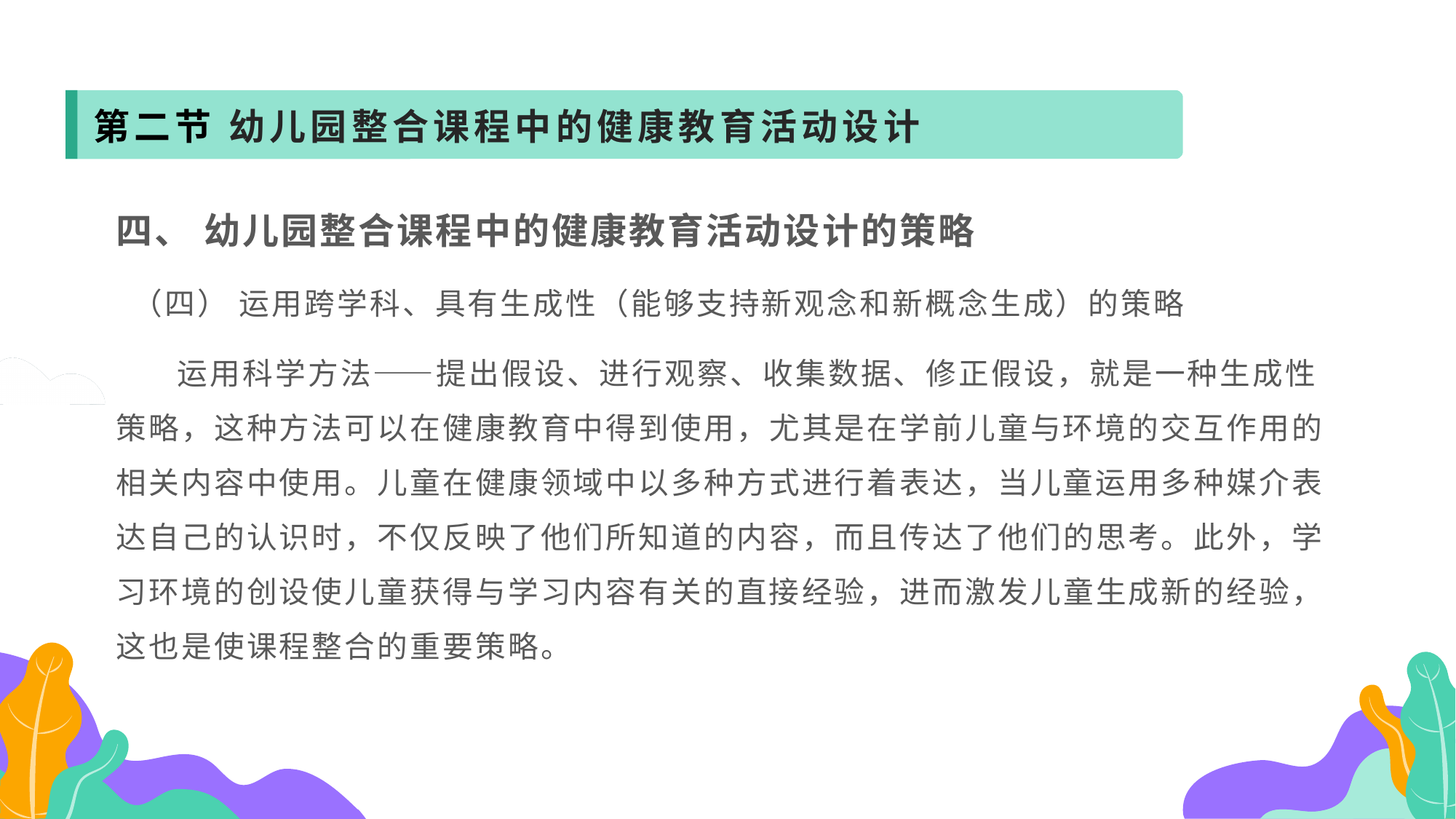

第二节 幼儿园整合课程中的健康教育活动设计
四、 幼儿园整合课程中的健康教育活动设计的策略
 （四） 运用跨学科、具有生成性（能够支持新观念和新概念生成）的策略
      运用科学方法——提出假设、进行观察、收集数据、修正假设，就是一种生成性策略，这种方法可以在健康教育中得到使用，尤其是在学前儿童与环境的交互作用的相关内容中使用。儿童在健康领域中以多种方式进行着表达，当儿童运用多种媒介表达自己的认识时，不仅反映了他们所知道的内容，而且传达了他们的思考。此外，学习环境的创设使儿童获得与学习内容有关的直接经验，进而激发儿童生成新的经验，这也是使课程整合的重要策略。